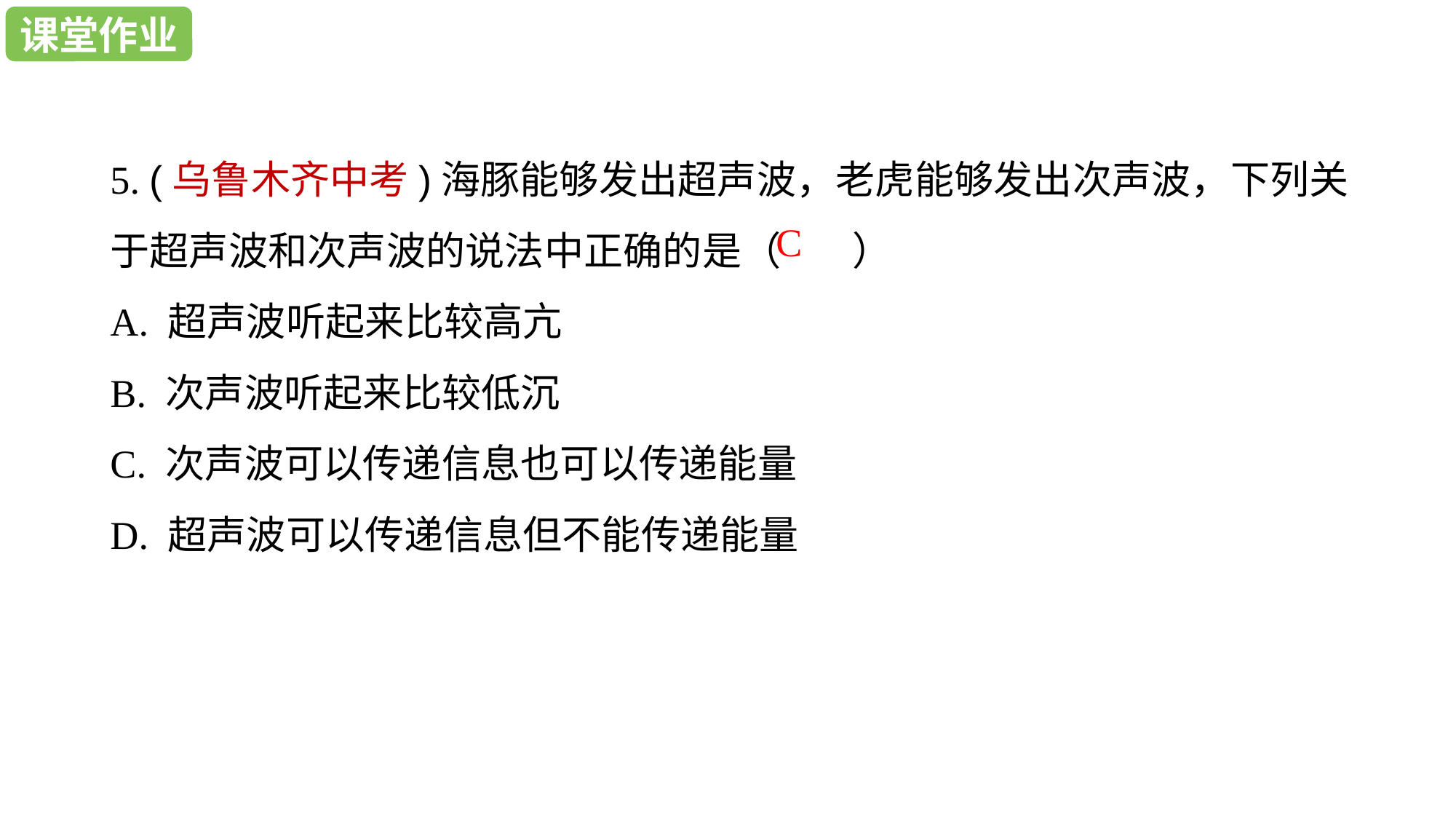

课堂练习
课堂作业
5. (乌鲁木齐中考)海豚能够发出超声波，老虎能够发出次声波，下列关于超声波和次声波的说法中正确的是（        ）
A. 超声波听起来比较高亢
B. 次声波听起来比较低沉
C. 次声波可以传递信息也可以传递能量
D. 超声波可以传递信息但不能传递能量
C